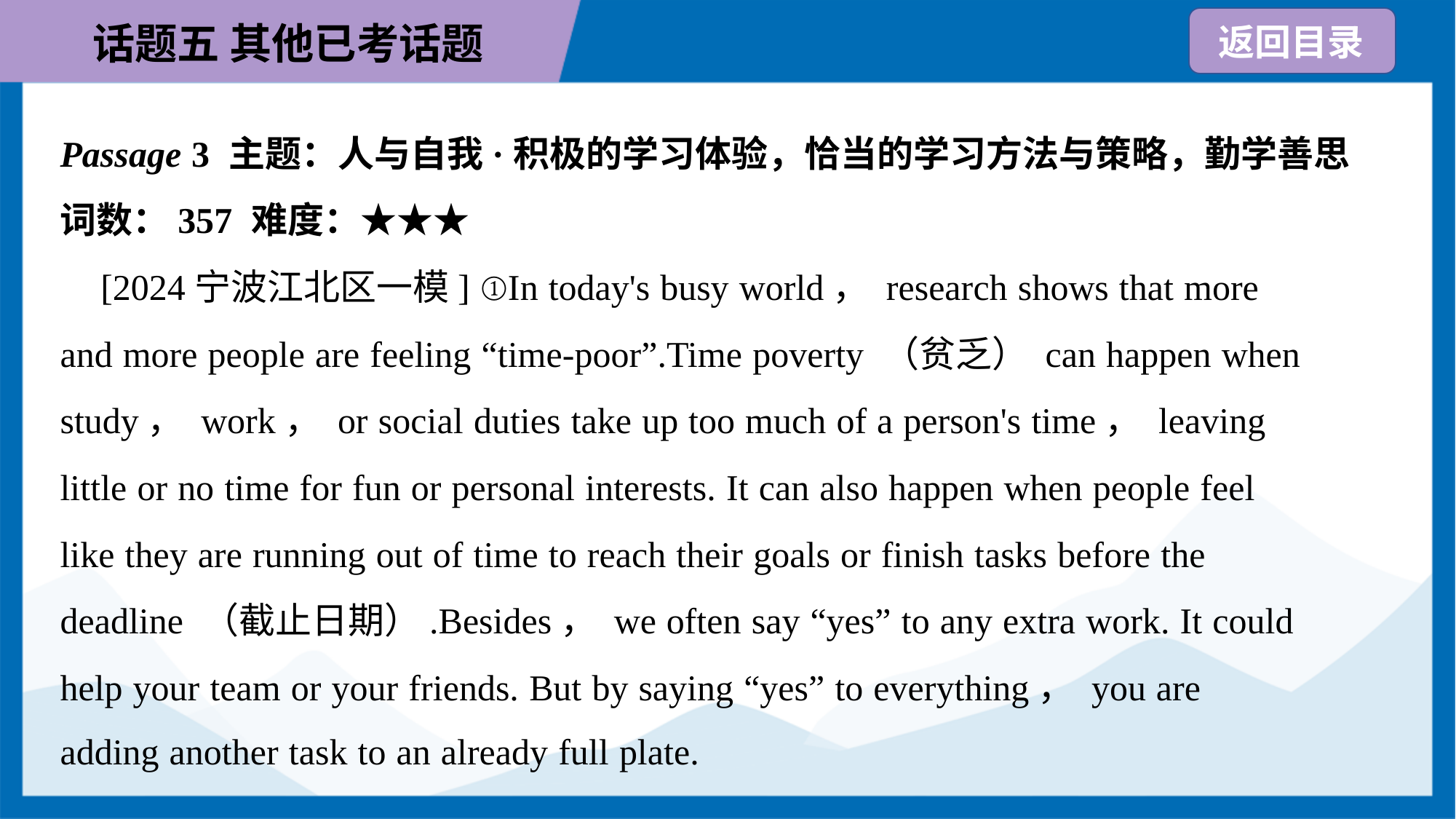

Passage 3 主题：人与自我·积极的学习体验，恰当的学习方法与策略，勤学善思
词数：357 难度：★★★
    [2024宁波江北区一模] ①In today's busy world， research shows that more
and more people are feeling “time-poor”.Time poverty （贫乏） can happen when
study， work， or social duties take up too much of a person's time， leaving
little or no time for fun or personal interests. It can also happen when people feel
like they are running out of time to reach their goals or finish tasks before the
deadline （截止日期）.Besides， we often say “yes” to any extra work. It could
help your team or your friends. But by saying “yes” to everything， you are
adding another task to an already full plate.